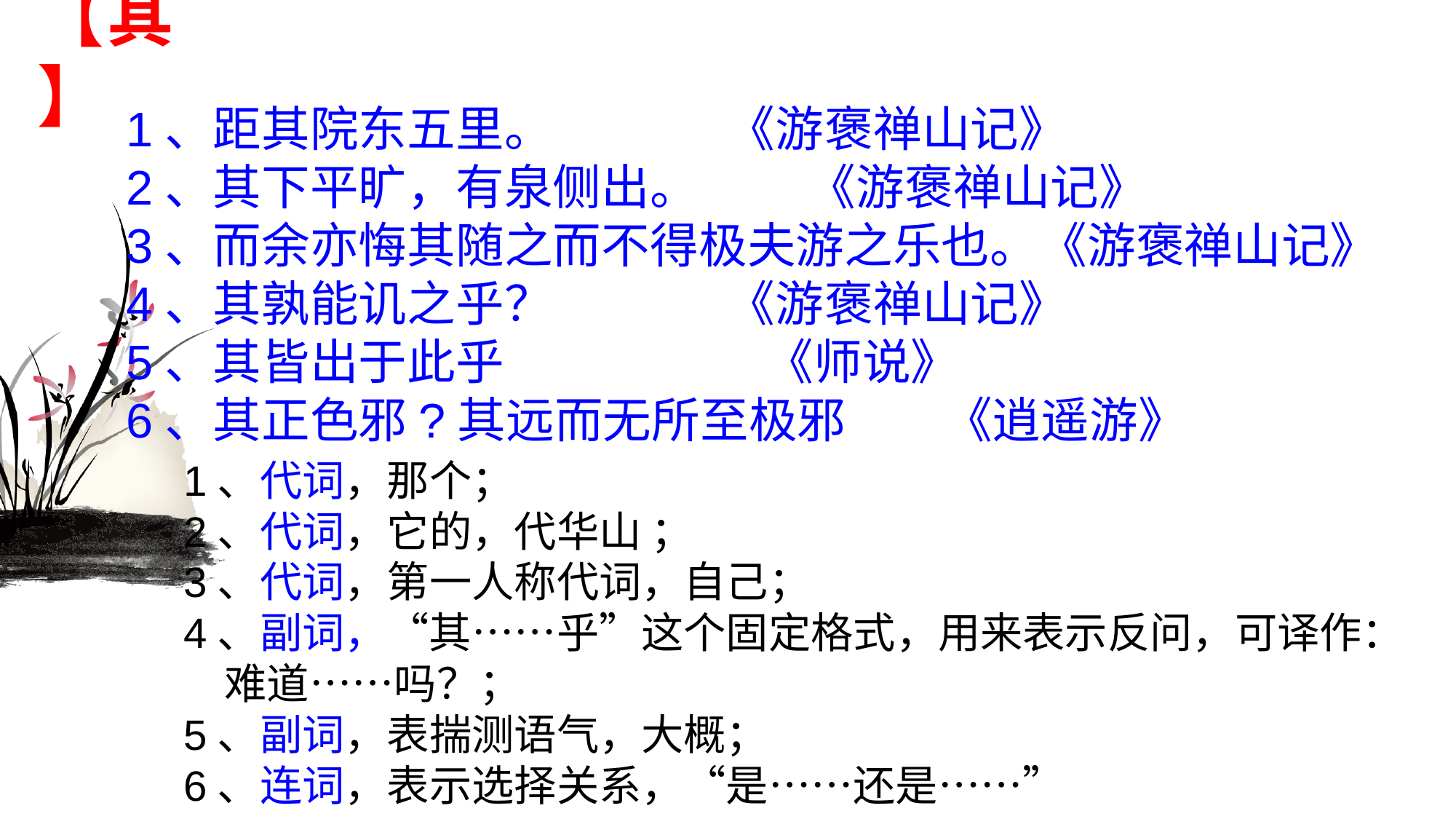

# 【其】
1、距其院东五里。                《游褒禅山记》
2、其下平旷，有泉侧出。          《游褒禅山记》
3、而余亦悔其随之而不得极夫游之乐也。《游褒禅山记》
4、其孰能讥之乎？                《游褒禅山记》
5、其皆出于此乎                        《师说》
6、其正色邪?其远而无所至极邪         《逍遥游》
1、代词，那个；
2、代词，它的，代华山 ；
3、代词，第一人称代词，自己；
4、副词，“其……乎”这个固定格式，用来表示反问，可译作：难道……吗？；
5、副词，表揣测语气，大概；
6、连词，表示选择关系，“是……还是……”